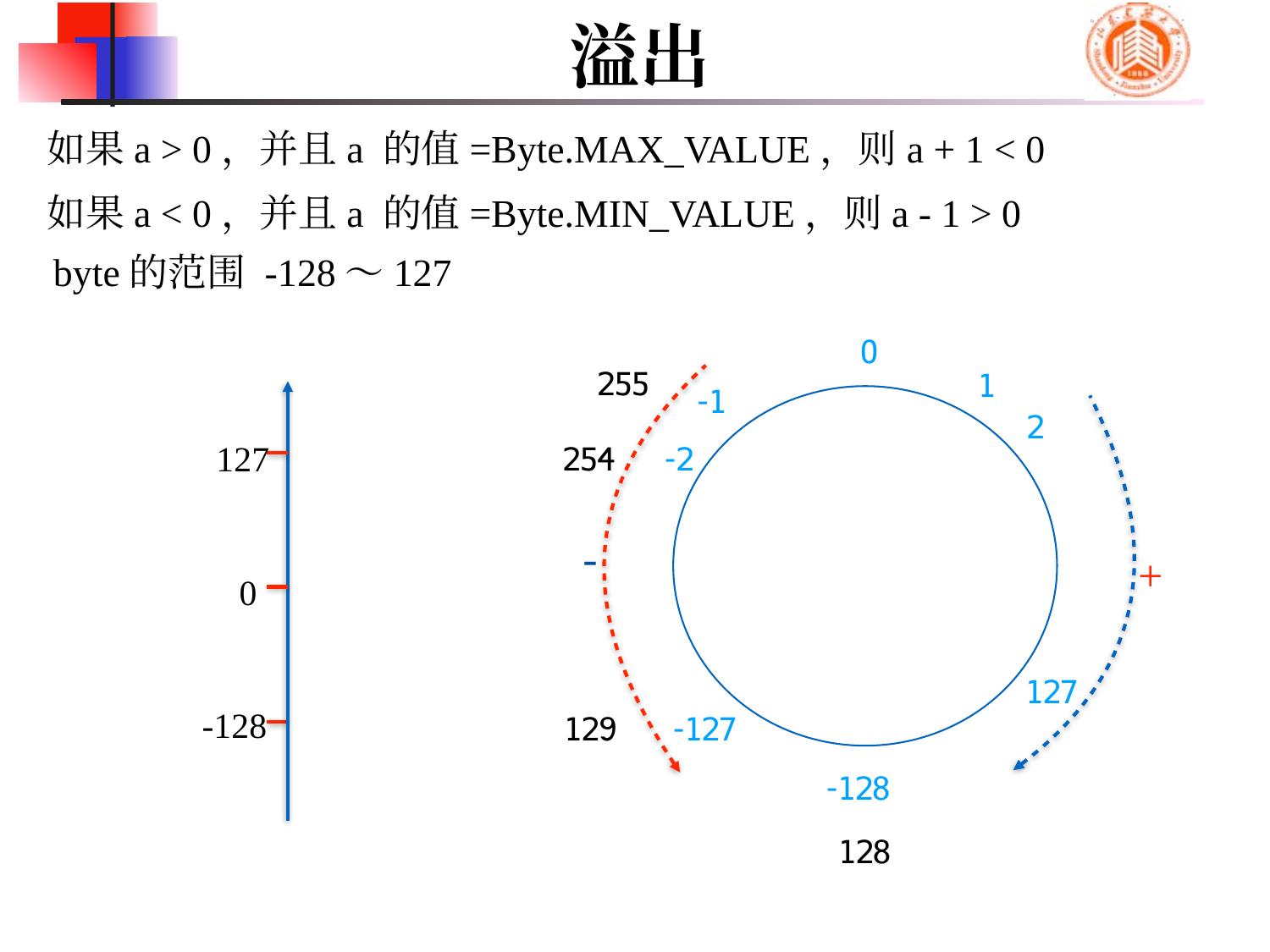

# 溢出
如果a > 0，并且a 的值=Byte.MAX_VALUE，则a + 1 < 0
如果a < 0，并且a 的值=Byte.MIN_VALUE，则a - 1 > 0
byte的范围 -128～127
0
255
1

-1

2
254
-2
-
+
127
129
-127
-128
128

127

0

-128